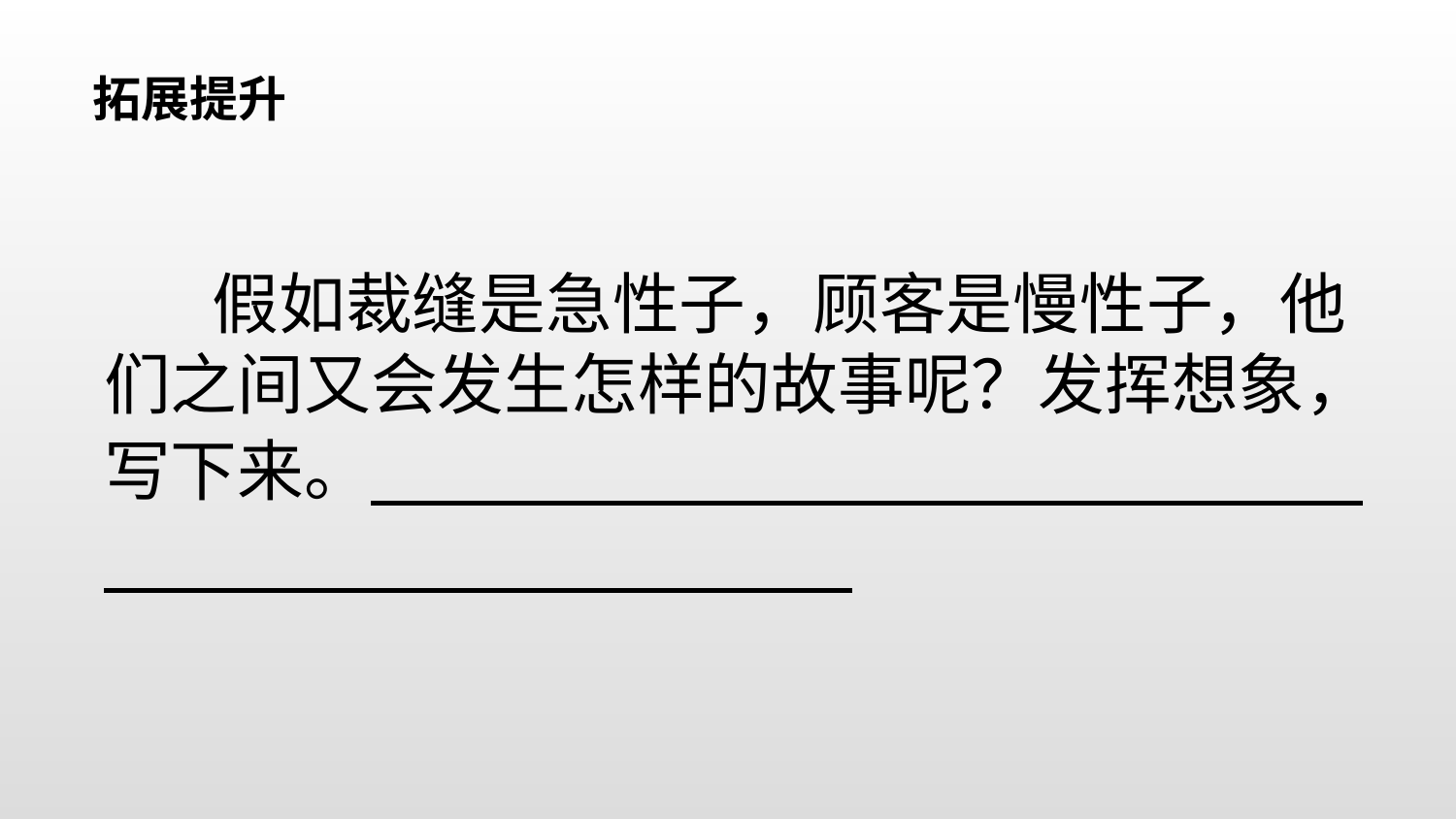

拓展提升

    假如裁缝是急性子，顾客是慢性子，他们之间又会发生怎样的故事呢？发挥想象，写下来。